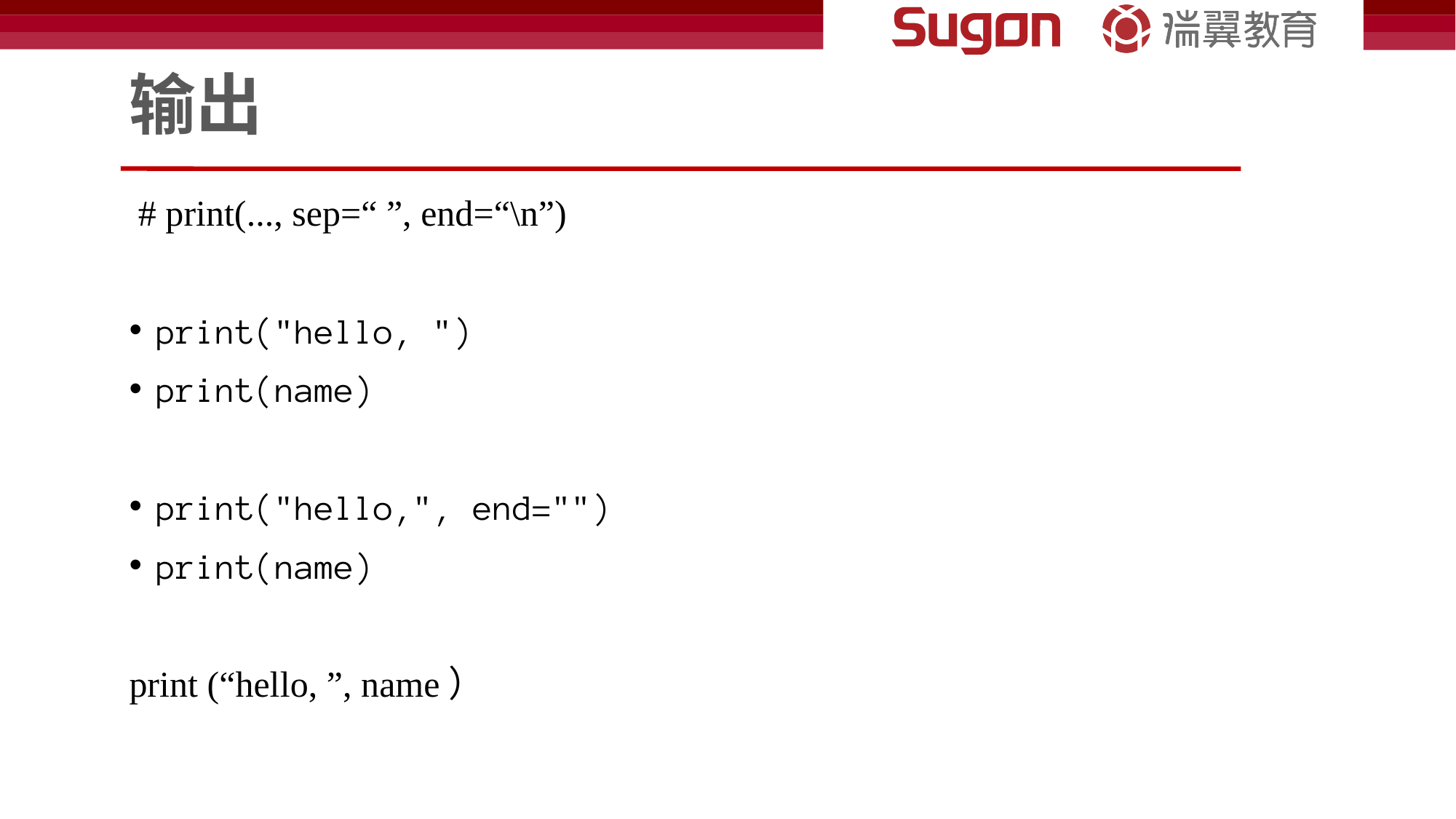

# 输出
 # print(..., sep=“ ”, end=“\n”)

print("hello, ")
print(name)

print("hello,", end="")
print(name)

print (“hello, ”, name）